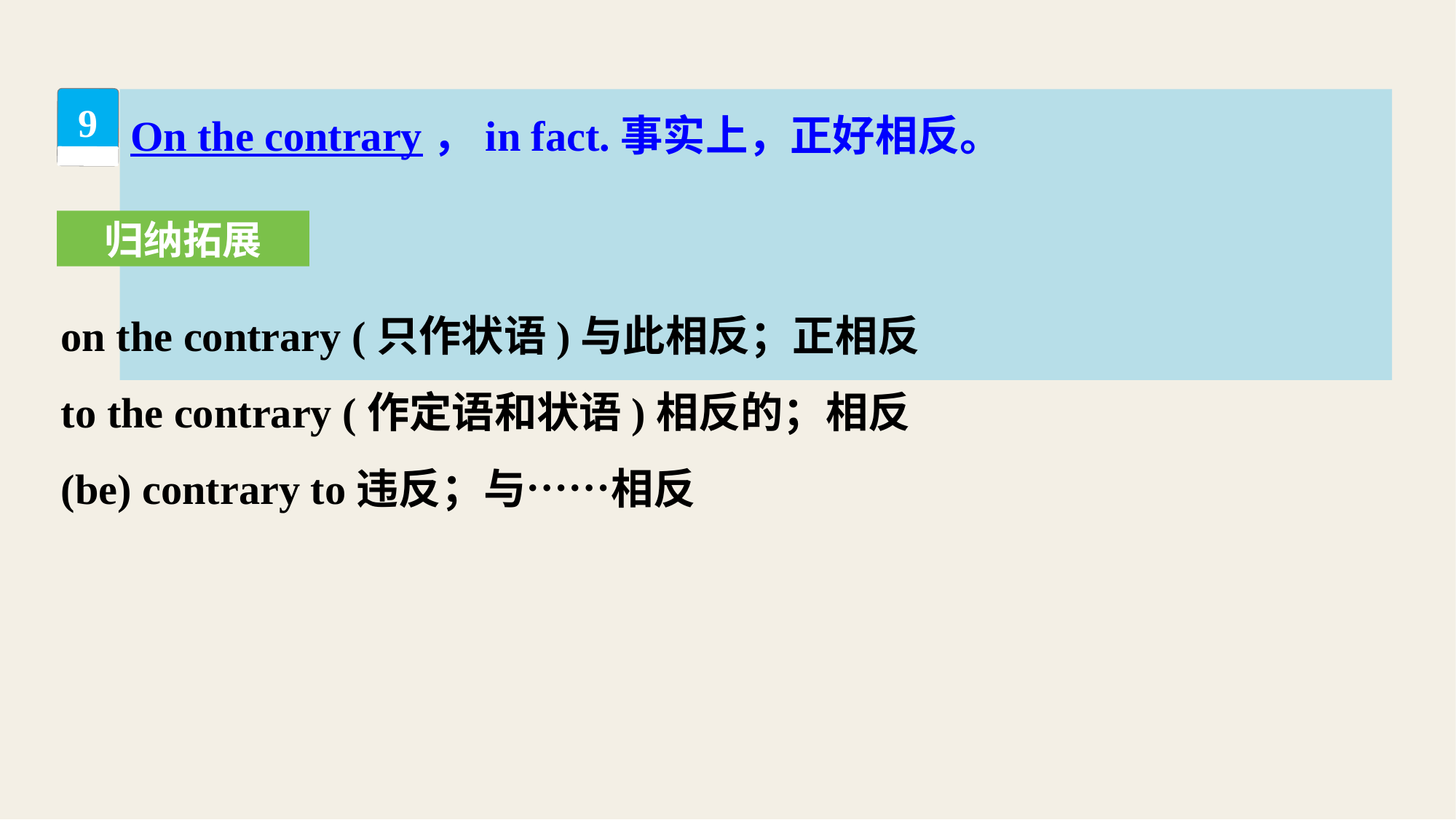

On the contrary，in fact.事实上，正好相反。

9

归纳拓展
on the contrary (只作状语)与此相反；正相反
to the contrary (作定语和状语)相反的；相反
(be) contrary to违反；与……相反